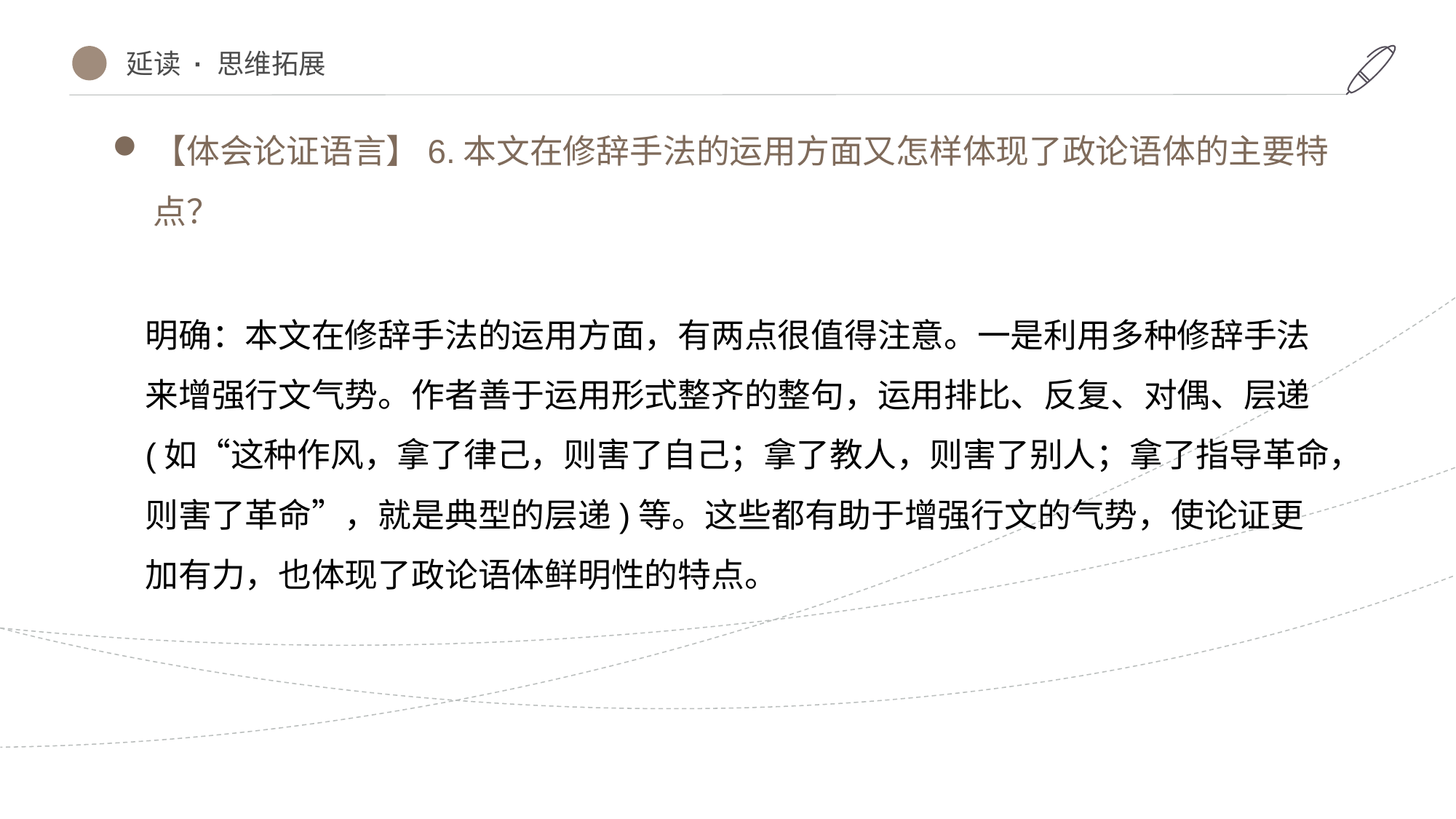

延读 · 思维拓展

【体会论证语言】6.本文在修辞手法的运用方面又怎样体现了政论语体的主要特点？
明确：本文在修辞手法的运用方面，有两点很值得注意。一是利用多种修辞手法来增强行文气势。作者善于运用形式整齐的整句，运用排比、反复、对偶、层递(如“这种作风，拿了律己，则害了自己；拿了教人，则害了别人；拿了指导革命，则害了革命”，就是典型的层递)等。这些都有助于增强行文的气势，使论证更加有力，也体现了政论语体鲜明性的特点。